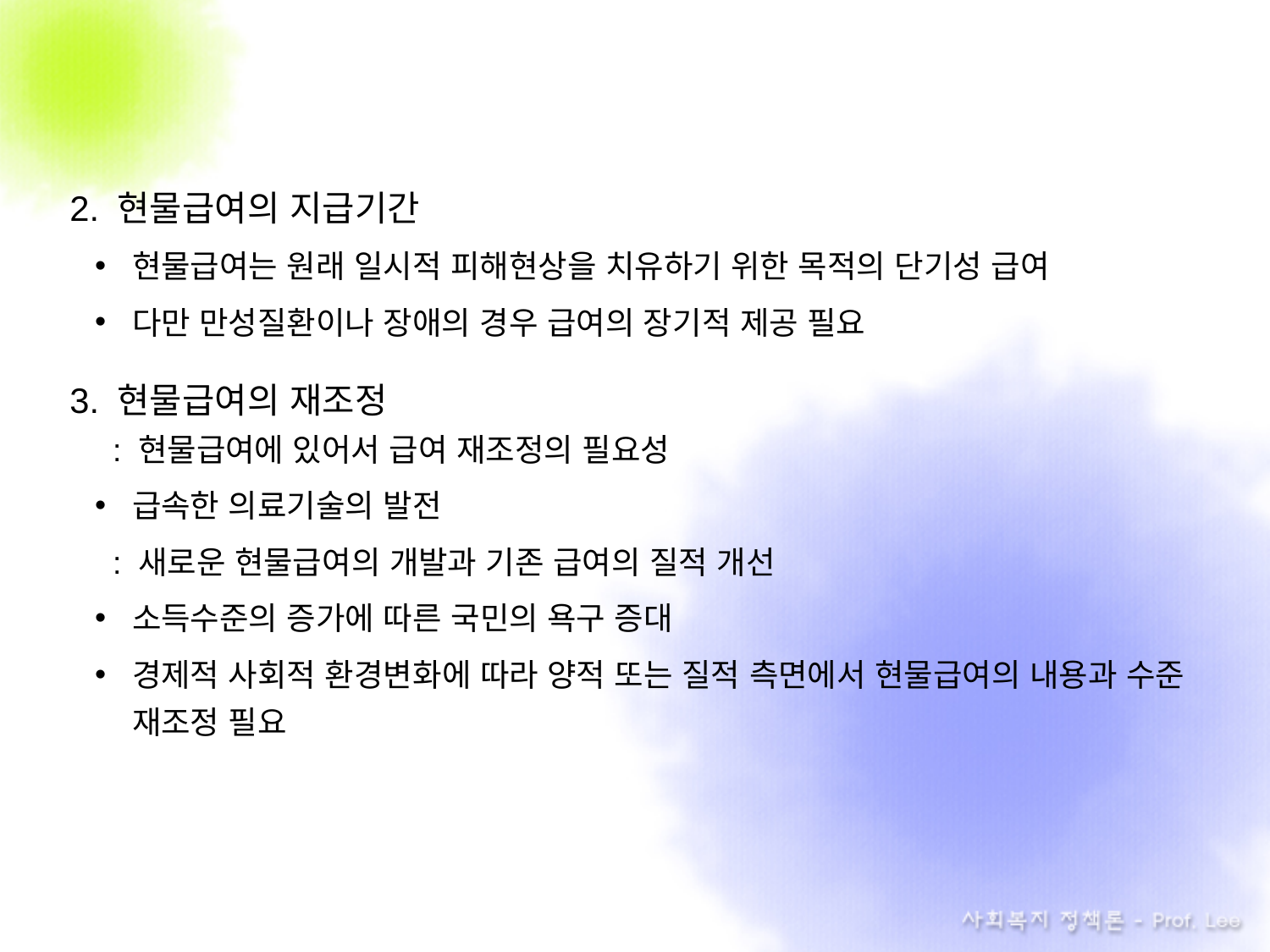

2. 현물급여의 지급기간
현물급여는 원래 일시적 피해현상을 치유하기 위한 목적의 단기성 급여
다만 만성질환이나 장애의 경우 급여의 장기적 제공 필요
3. 현물급여의 재조정
  : 현물급여에 있어서 급여 재조정의 필요성
급속한 의료기술의 발전
  : 새로운 현물급여의 개발과 기존 급여의 질적 개선
소득수준의 증가에 따른 국민의 욕구 증대
경제적 사회적 환경변화에 따라 양적 또는 질적 측면에서 현물급여의 내용과 수준 재조정 필요